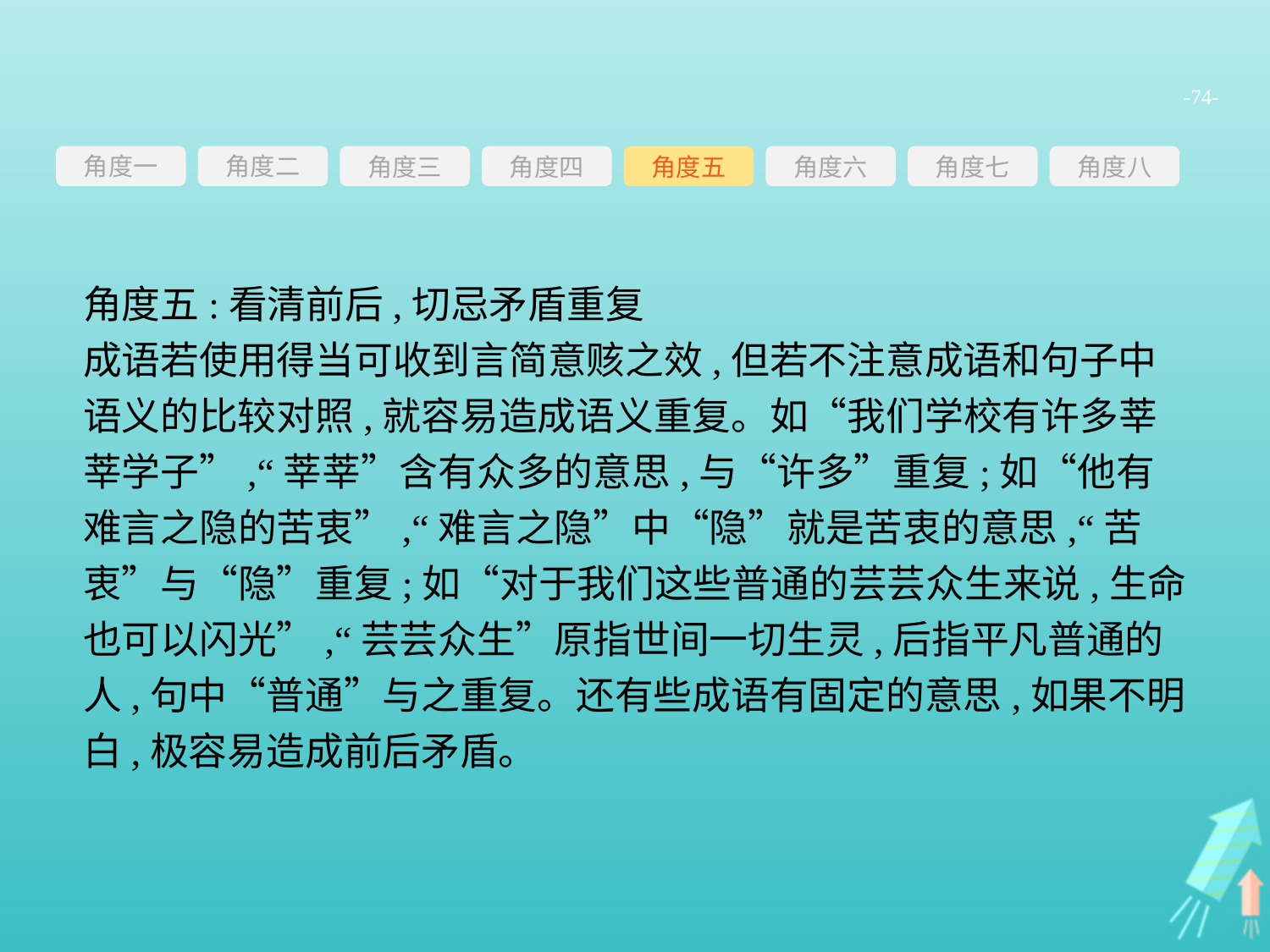

-74-
角度一
角度三
角度四
角度五
角度六
角度七
角度八
角度二
角度五:看清前后,切忌矛盾重复
成语若使用得当可收到言简意赅之效,但若不注意成语和句子中语义的比较对照,就容易造成语义重复。如“我们学校有许多莘莘学子”,“莘莘”含有众多的意思,与“许多”重复;如“他有难言之隐的苦衷”,“难言之隐”中“隐”就是苦衷的意思,“苦衷”与“隐”重复;如“对于我们这些普通的芸芸众生来说,生命也可以闪光”,“芸芸众生”原指世间一切生灵,后指平凡普通的人,句中“普通”与之重复。还有些成语有固定的意思,如果不明白,极容易造成前后矛盾。